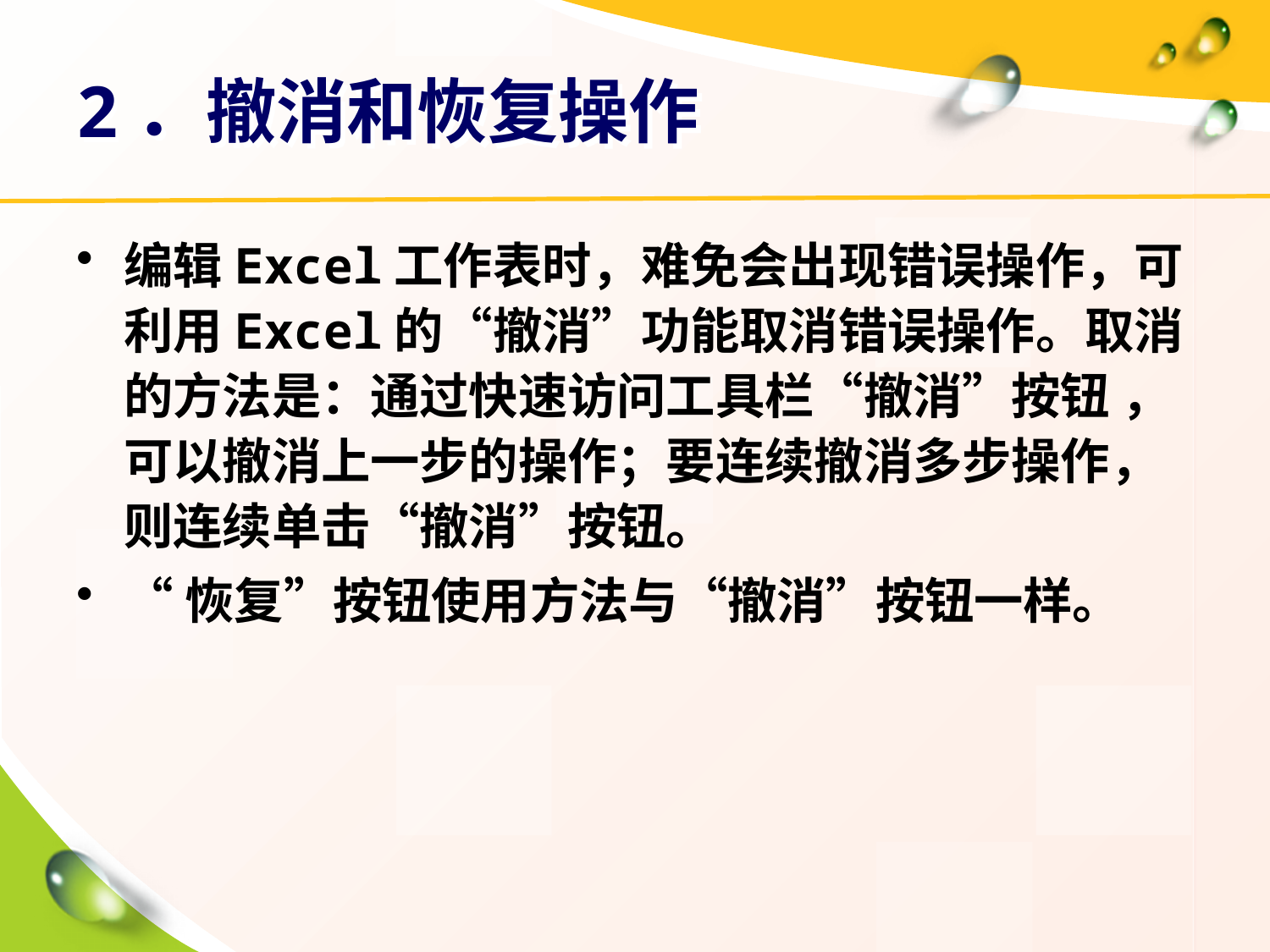

# 2．撤消和恢复操作
编辑Excel工作表时，难免会出现错误操作，可利用Excel的“撤消”功能取消错误操作。取消的方法是：通过快速访问工具栏“撤消”按钮 ，可以撤消上一步的操作；要连续撤消多步操作，则连续单击“撤消”按钮。
“恢复”按钮使用方法与“撤消”按钮一样。